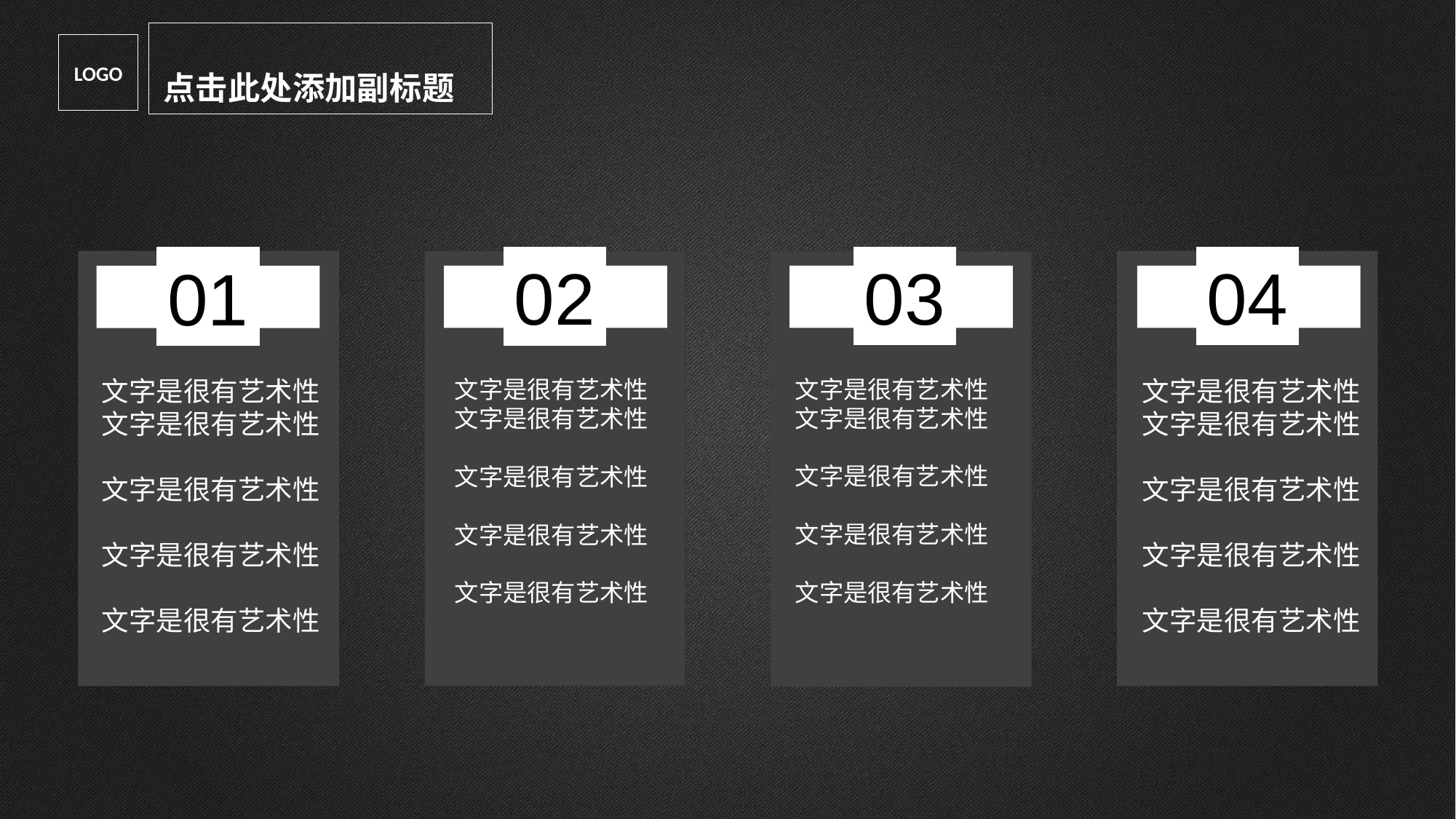

点击此处添加副标题
LOGO
03
04
02
01

文字是很有艺术性
文字是很有艺术性

文字是很有艺术性

文字是很有艺术性

文字是很有艺术性

文字是很有艺术性
文字是很有艺术性

文字是很有艺术性

文字是很有艺术性

文字是很有艺术性

文字是很有艺术性
文字是很有艺术性

文字是很有艺术性

文字是很有艺术性

文字是很有艺术性

文字是很有艺术性
文字是很有艺术性

文字是很有艺术性

文字是很有艺术性

文字是很有艺术性